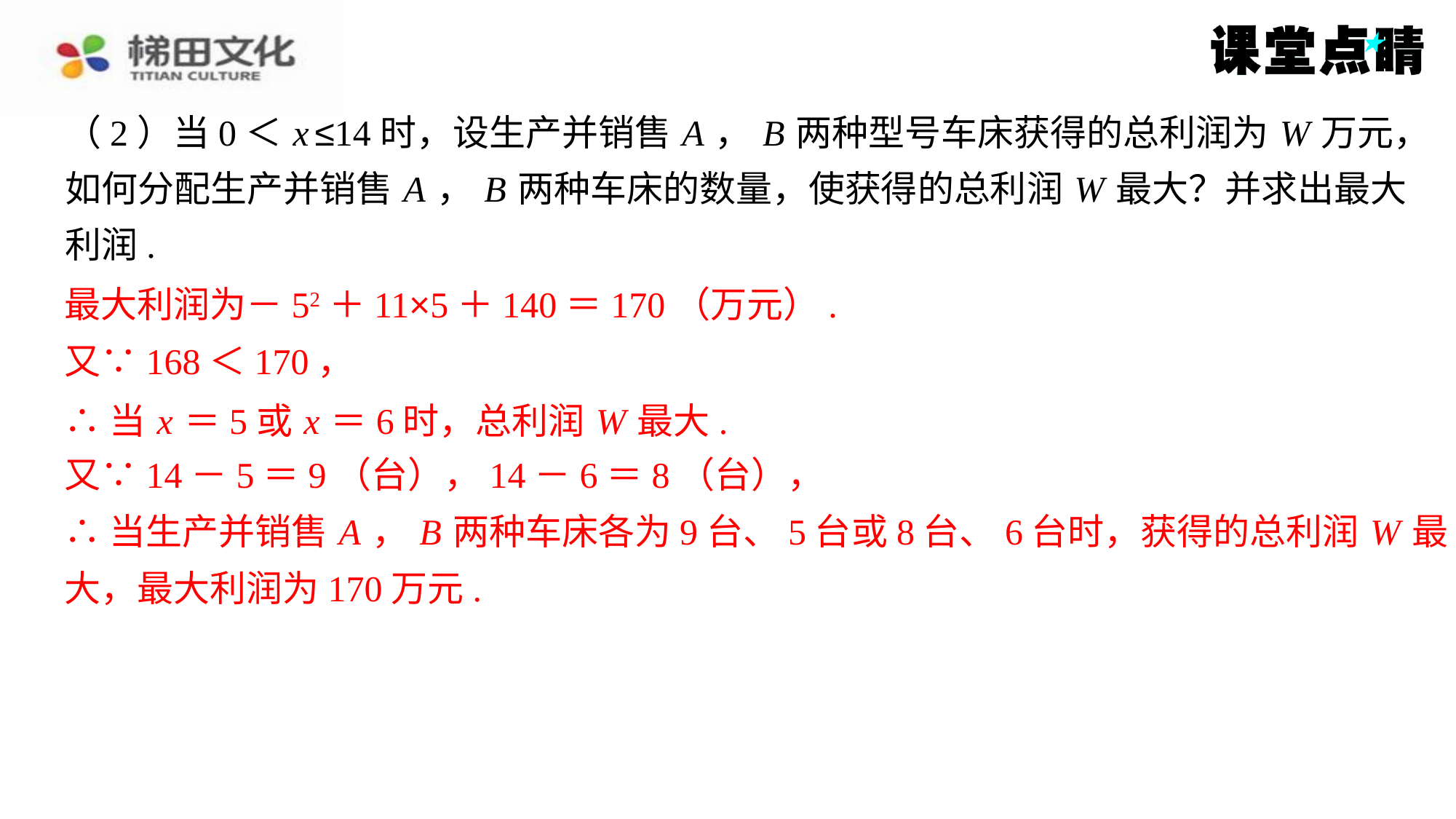

（2）当0＜ x ≤14时，设生产并销售 A ， B 两种型号车床获得的总利润为 W 万元，
如何分配生产并销售 A ， B 两种车床的数量，使获得的总利润 W 最大？并求出最大
利润.
最大利润为－52＋11×5＋140＝170（万元）.
最大利润为－52＋11×5＋140＝170（万元）.
又∵168＜170，
∴当 x ＝5或 x ＝6时，总利润 W 最大.
又∵14－5＝9（台），14－6＝8（台），
∴当生产并销售 A ， B 两种车床各为9台、5台或8台、6台时，获得的总利润 W 最
大，最大利润为170万元.
又∵168＜170，
∴当 x ＝5或 x ＝6时，总利润 W 最大.
又∵14－5＝9（台），14－6＝8（台），
∴当生产并销售 A ， B 两种车床各为9台、5台或8台、6台时，获得的总利润 W 最
大，最大利润为170万元.